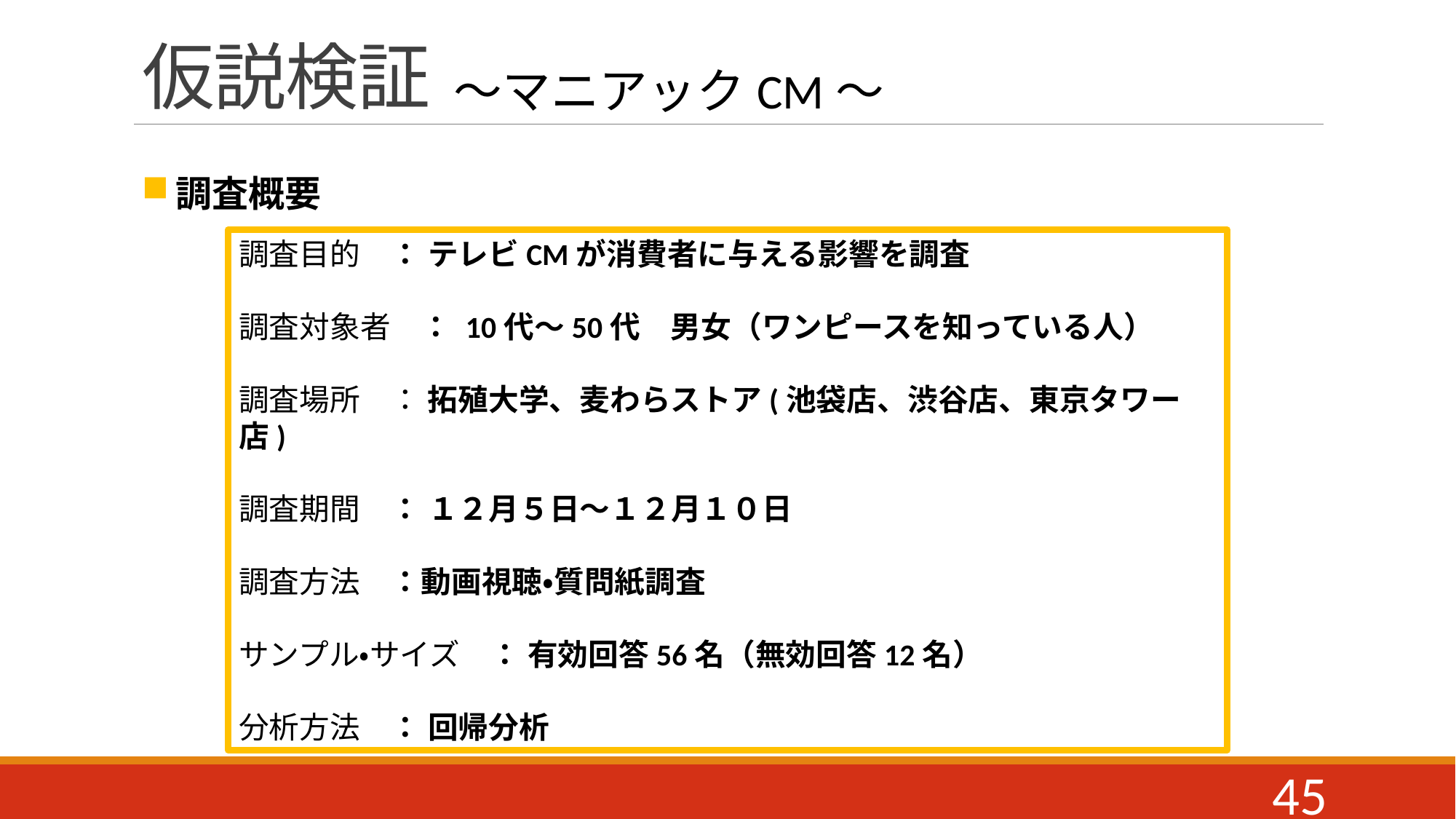

# 仮説検証
～マニアックCM～
調査概要
調査目的　： テレビCMが消費者に与える影響を調査

調査対象者　： 10代～50代　男女（ワンピースを知っている人）

調査場所　： 拓殖大学、麦わらストア(池袋店、渋谷店、東京タワー店)

調査期間　： １２月５日～１２月１０日

調査方法　：動画視聴・質問紙調査

サンプル・サイズ　： 有効回答56名（無効回答12名）

分析方法　： 回帰分析
45